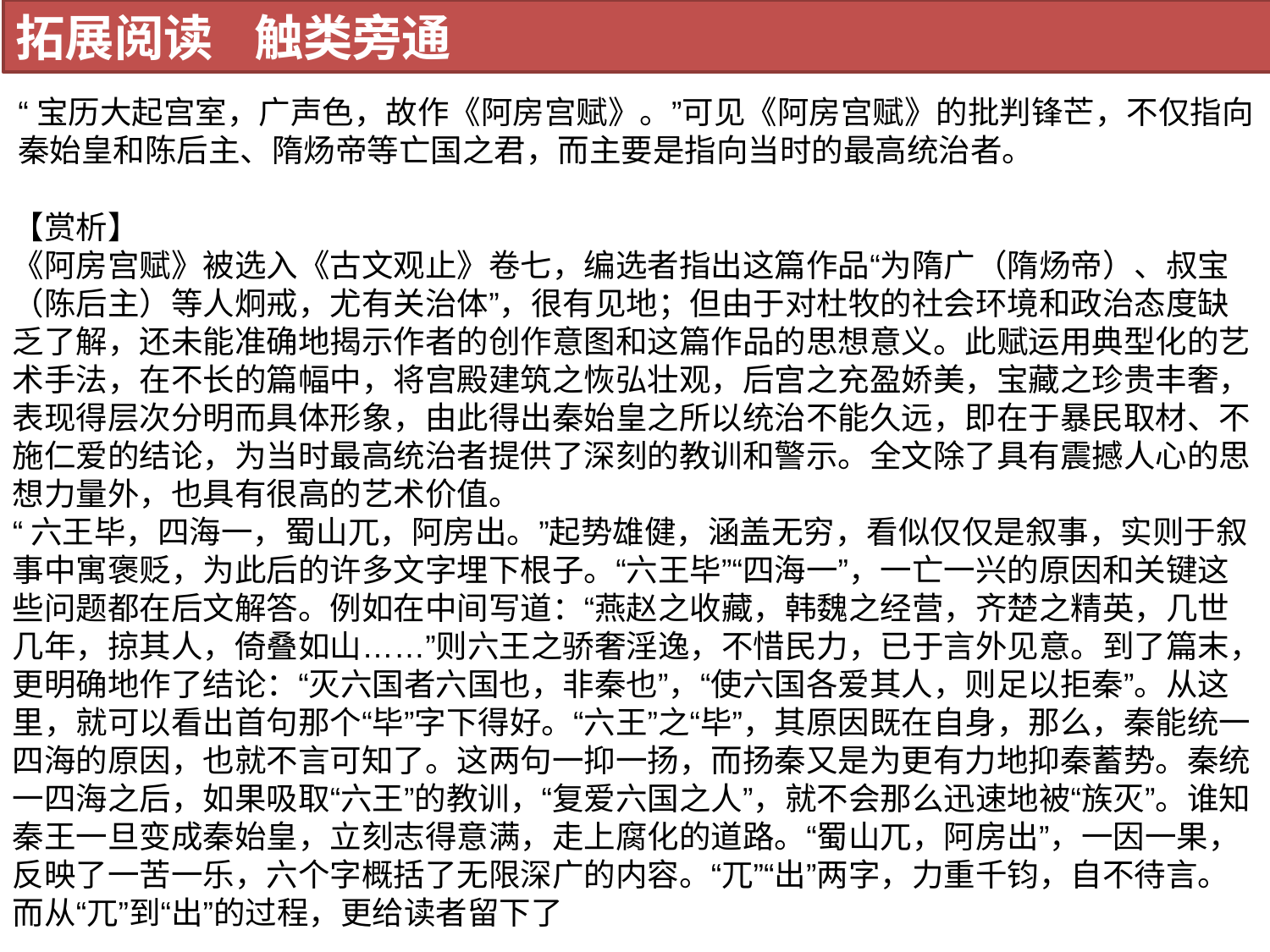

拓展阅读   触类旁通
“宝历大起宫室，广声色，故作《阿房宫赋》。”可见《阿房宫赋》的批判锋芒，不仅指向秦始皇和陈后主、隋炀帝等亡国之君，而主要是指向当时的最高统治者。
【赏析】
《阿房宫赋》被选入《古文观止》卷七，编选者指出这篇作品“为隋广（隋炀帝）、叔宝（陈后主）等人炯戒，尤有关治体”，很有见地；但由于对杜牧的社会环境和政治态度缺乏了解，还未能准确地揭示作者的创作意图和这篇作品的思想意义。此赋运用典型化的艺术手法，在不长的篇幅中，将宫殿建筑之恢弘壮观，后宫之充盈娇美，宝藏之珍贵丰奢，表现得层次分明而具体形象，由此得出秦始皇之所以统治不能久远，即在于暴民取材、不施仁爱的结论，为当时最高统治者提供了深刻的教训和警示。全文除了具有震撼人心的思想力量外，也具有很高的艺术价值。
“六王毕，四海一，蜀山兀，阿房出。”起势雄健，涵盖无穷，看似仅仅是叙事，实则于叙事中寓褒贬，为此后的许多文字埋下根子。“六王毕”“四海一”，一亡一兴的原因和关键这些问题都在后文解答。例如在中间写道：“燕赵之收藏，韩魏之经营，齐楚之精英，几世几年，掠其人，倚叠如山……”则六王之骄奢淫逸，不惜民力，已于言外见意。到了篇末，更明确地作了结论：“灭六国者六国也，非秦也”，“使六国各爱其人，则足以拒秦”。从这里，就可以看出首句那个“毕”字下得好。“六王”之“毕”，其原因既在自身，那么，秦能统一四海的原因，也就不言可知了。这两句一抑一扬，而扬秦又是为更有力地抑秦蓄势。秦统一四海之后，如果吸取“六王”的教训，“复爱六国之人”，就不会那么迅速地被“族灭”。谁知秦王一旦变成秦始皇，立刻志得意满，走上腐化的道路。“蜀山兀，阿房出”，一因一果，反映了一苦一乐，六个字概括了无限深广的内容。“兀”“出”两字，力重千钧，自不待言。而从“兀”到“出”的过程，更给读者留下了